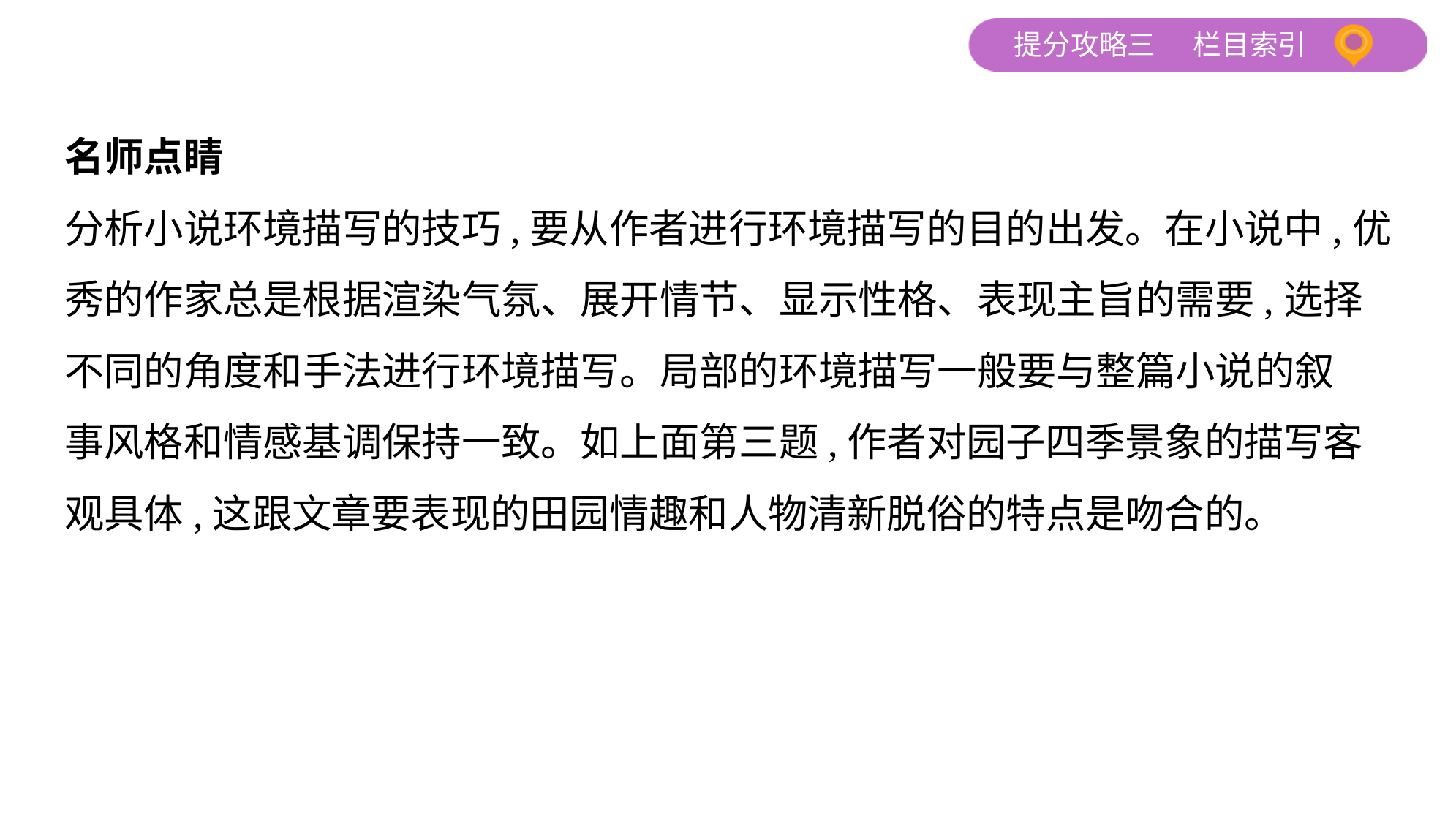

名师点睛
分析小说环境描写的技巧,要从作者进行环境描写的目的出发。在小说中,优
秀的作家总是根据渲染气氛、展开情节、显示性格、表现主旨的需要,选择
不同的角度和手法进行环境描写。局部的环境描写一般要与整篇小说的叙
事风格和情感基调保持一致。如上面第三题,作者对园子四季景象的描写客
观具体,这跟文章要表现的田园情趣和人物清新脱俗的特点是吻合的。